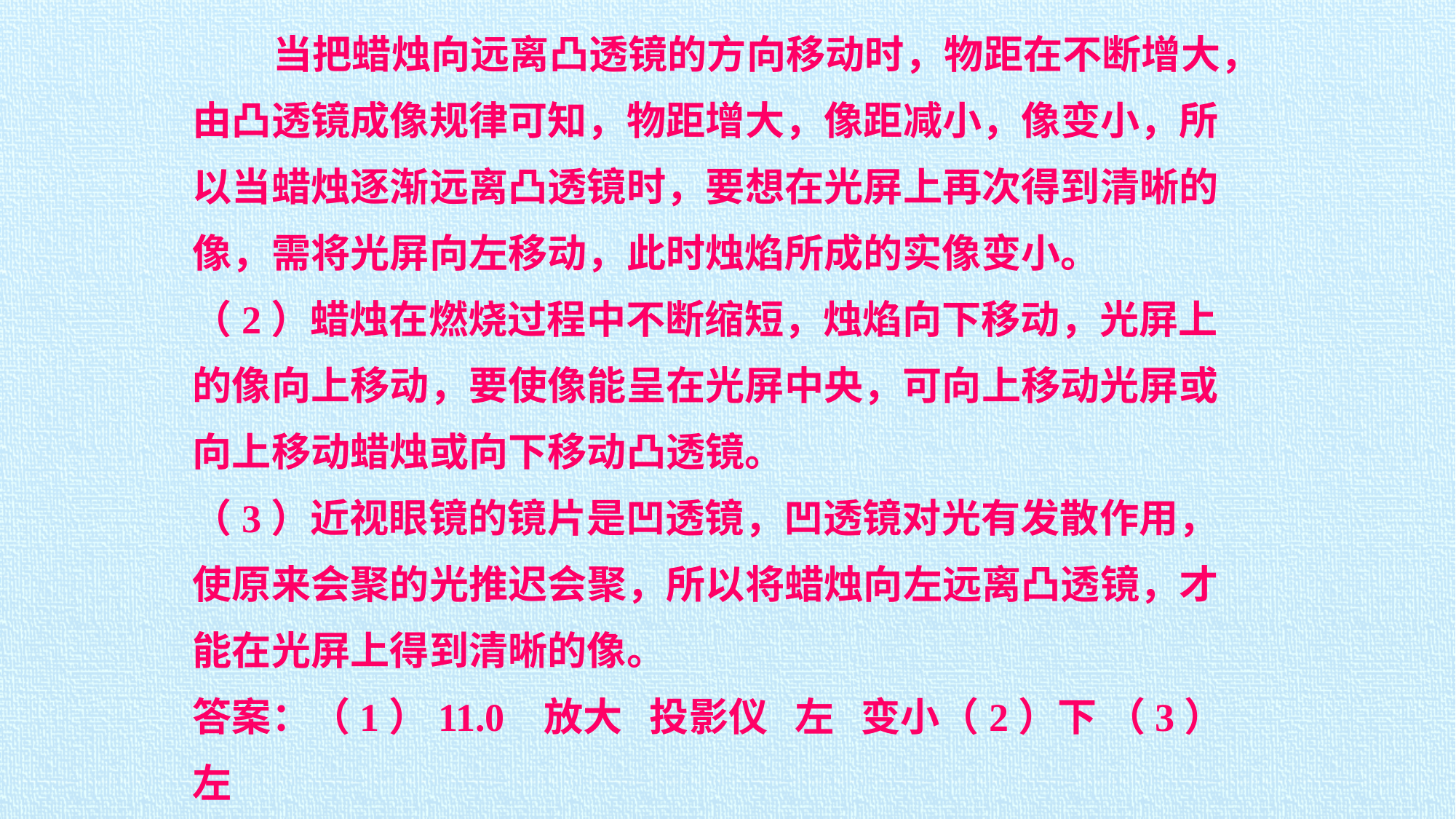

当把蜡烛向远离凸透镜的方向移动时，物距在不断增大，由凸透镜成像规律可知，物距增大，像距减小，像变小，所以当蜡烛逐渐远离凸透镜时，要想在光屏上再次得到清晰的像，需将光屏向左移动，此时烛焰所成的实像变小。
（2）蜡烛在燃烧过程中不断缩短，烛焰向下移动，光屏上的像向上移动，要使像能呈在光屏中央，可向上移动光屏或向上移动蜡烛或向下移动凸透镜。
（3）近视眼镜的镜片是凹透镜，凹透镜对光有发散作用，使原来会聚的光推迟会聚，所以将蜡烛向左远离凸透镜，才能在光屏上得到清晰的像。
答案：（1）11.0   放大   投影仪   左   变小（2）下 （3）左